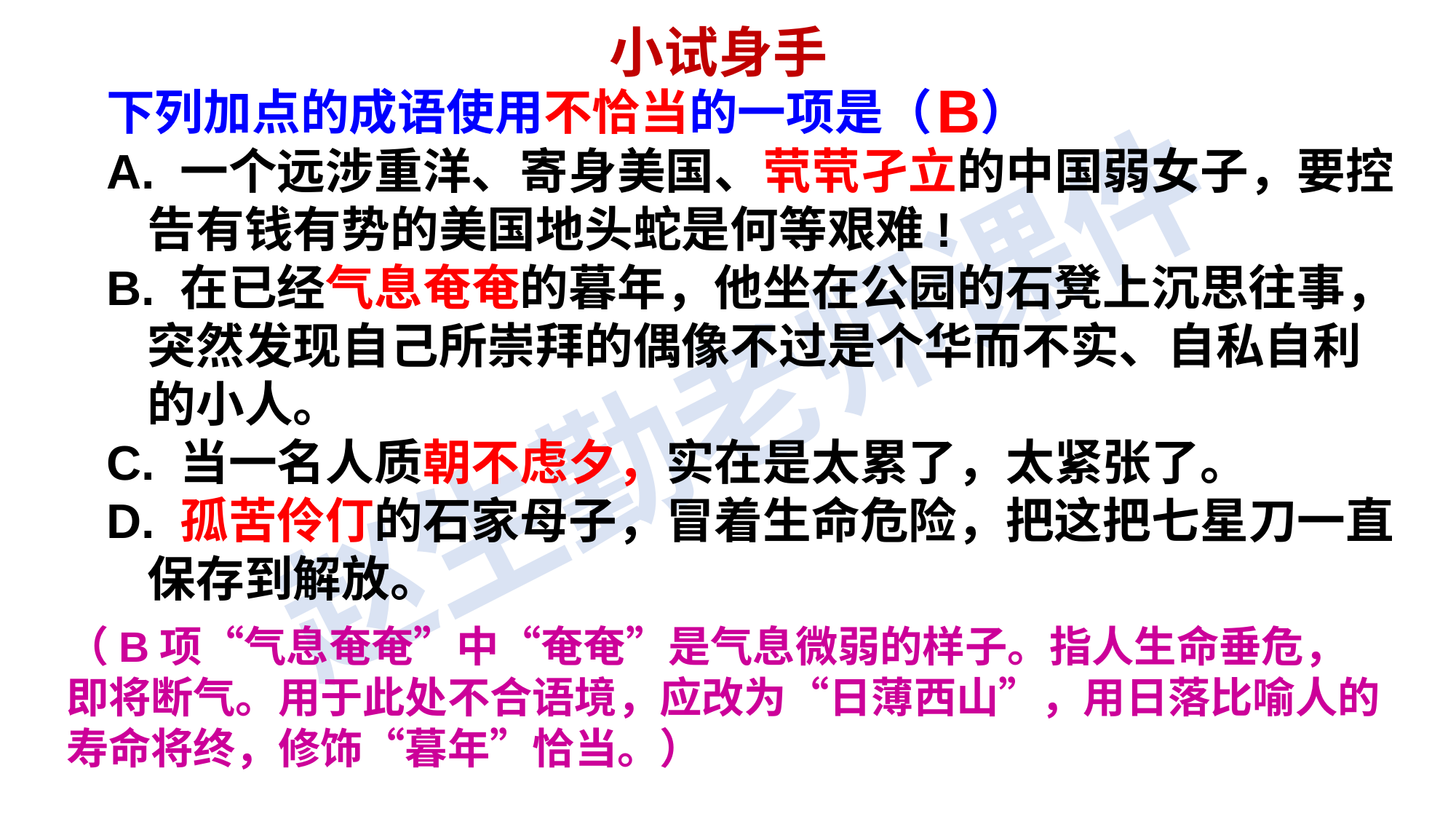

小试身手
B
下列加点的成语使用不恰当的一项是（　）
A. 一个远涉重洋、寄身美国、茕茕孑立的中国弱女子，要控告有钱有势的美国地头蛇是何等艰难!
B. 在已经气息奄奄的暮年，他坐在公园的石凳上沉思往事，突然发现自己所崇拜的偶像不过是个华而不实、自私自利的小人。
C. 当一名人质朝不虑夕，实在是太累了，太紧张了。
D. 孤苦伶仃的石家母子，冒着生命危险，把这把七星刀一直保存到解放。
（B项“气息奄奄”中“奄奄”是气息微弱的样子。指人生命垂危，即将断气。用于此处不合语境，应改为“日薄西山”，用日落比喻人的寿命将终，修饰“暮年”恰当。）